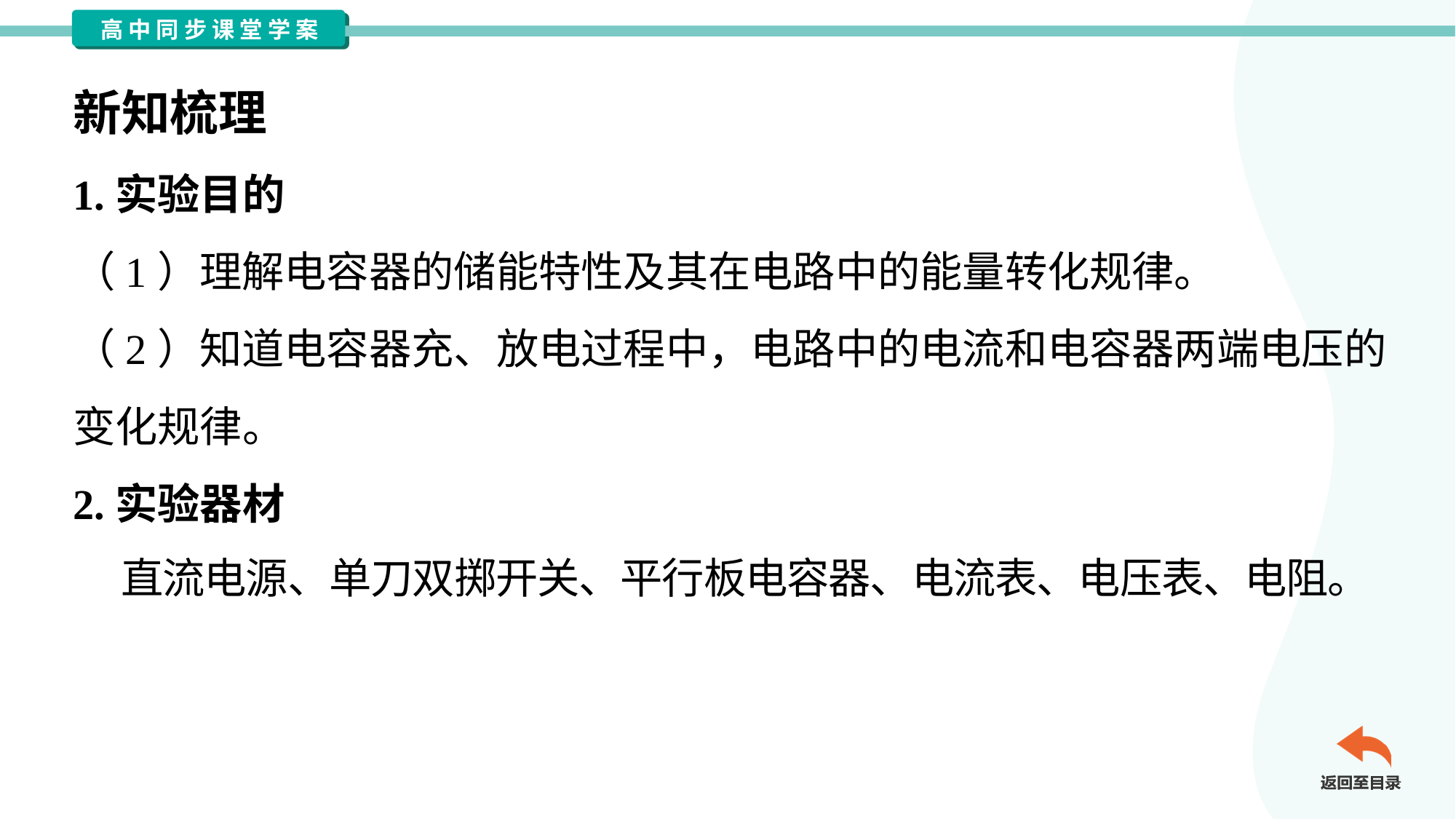

新知梳理
1.实验目的
（1）理解电容器的储能特性及其在电路中的能量转化规律。
（2）知道电容器充、放电过程中，电路中的电流和电容器两端电压的
变化规律。
2.实验器材
    直流电源、单刀双掷开关、平行板电容器、电流表、电压表、电阻。